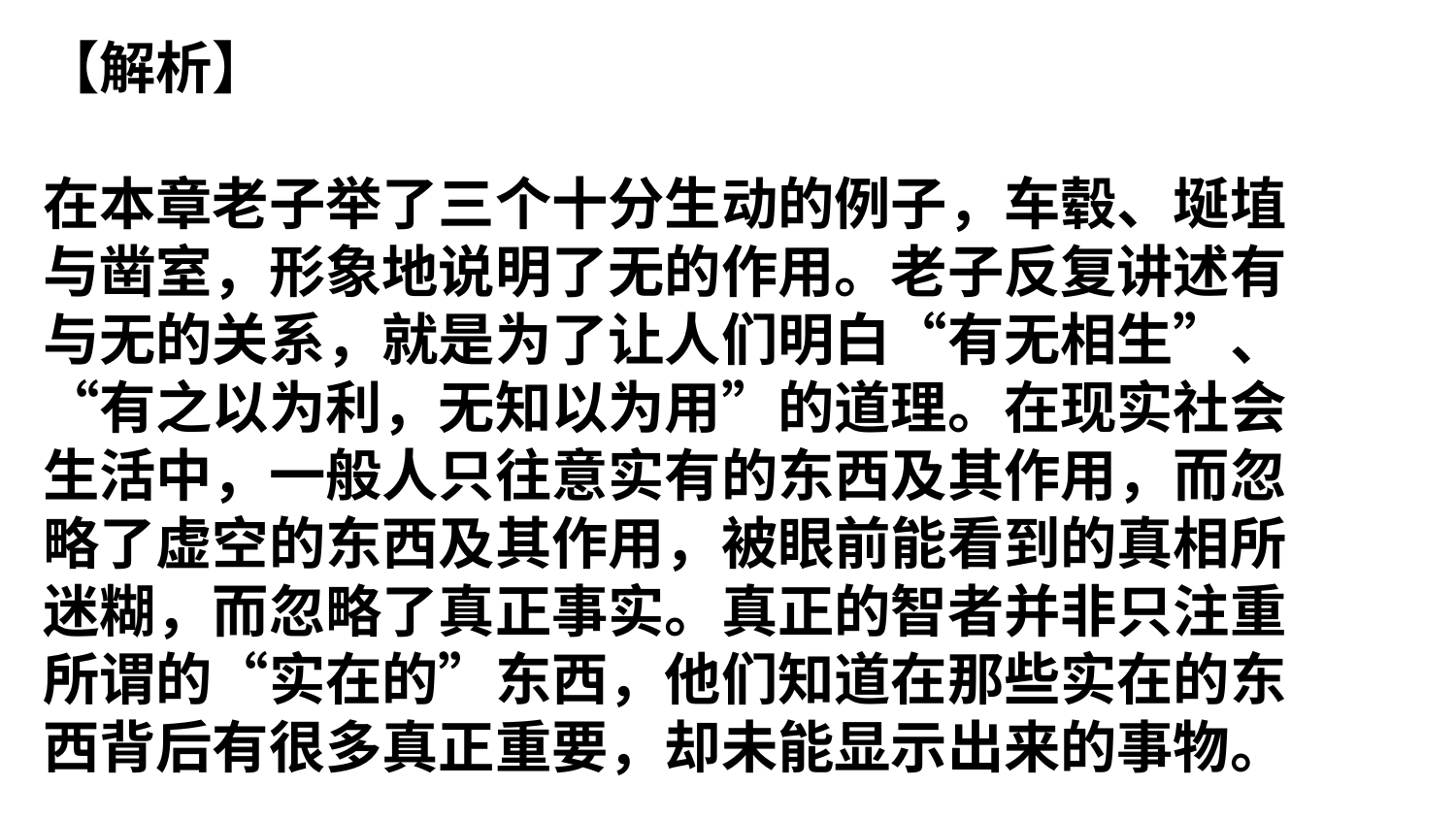

【解析】
在本章老子举了三个十分生动的例子，车毂、埏埴与凿室，形象地说明了无的作用。老子反复讲述有与无的关系，就是为了让人们明白“有无相生”、“有之以为利，无知以为用”的道理。在现实社会生活中，一般人只往意实有的东西及其作用，而忽略了虚空的东西及其作用，被眼前能看到的真相所迷糊，而忽略了真正事实。真正的智者并非只注重所谓的“实在的”东西，他们知道在那些实在的东西背后有很多真正重要，却未能显示出来的事物。